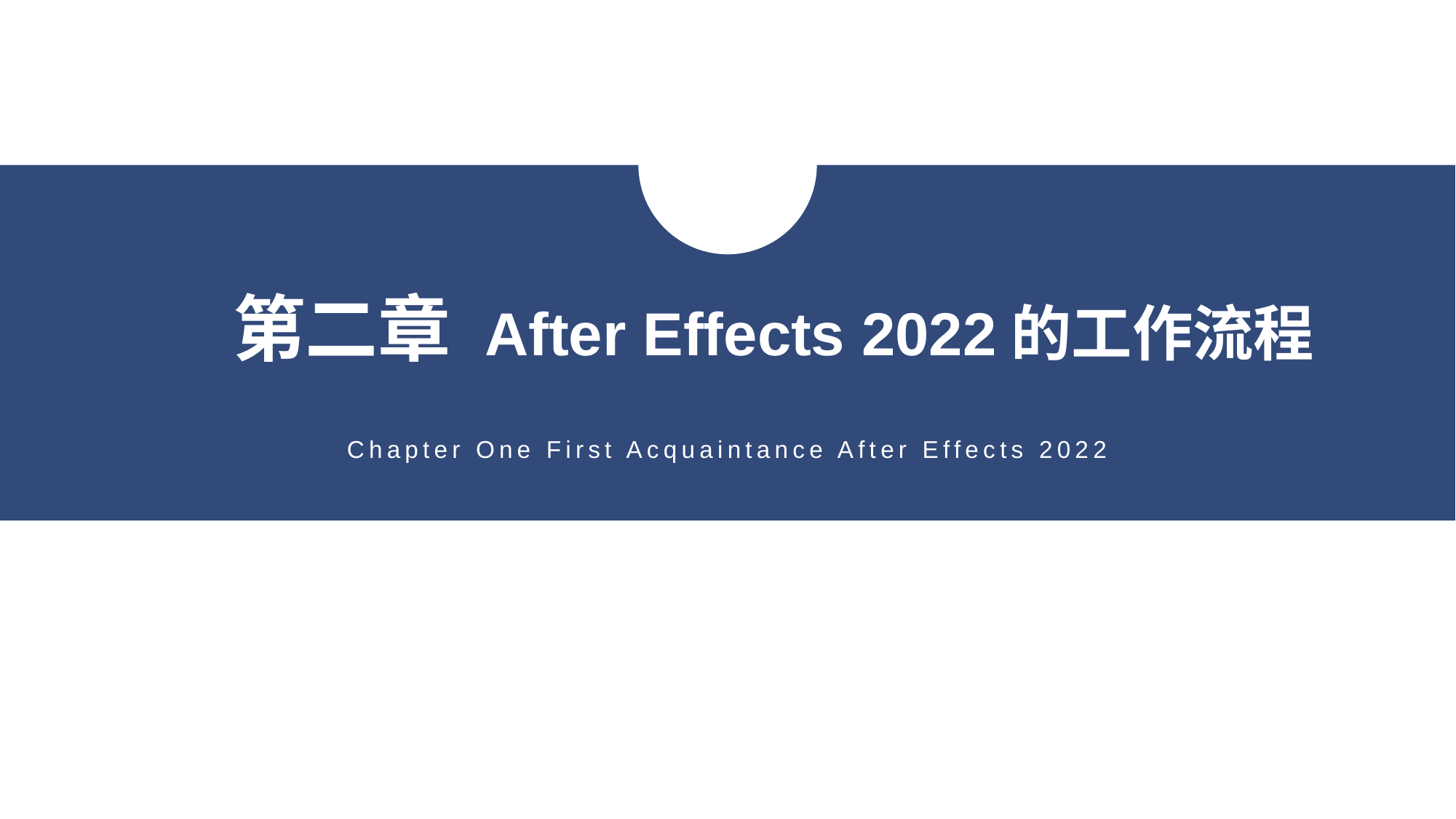

第二章 After Effects 2022的工作流程
Chapter One First Acquaintance After Effects 2022